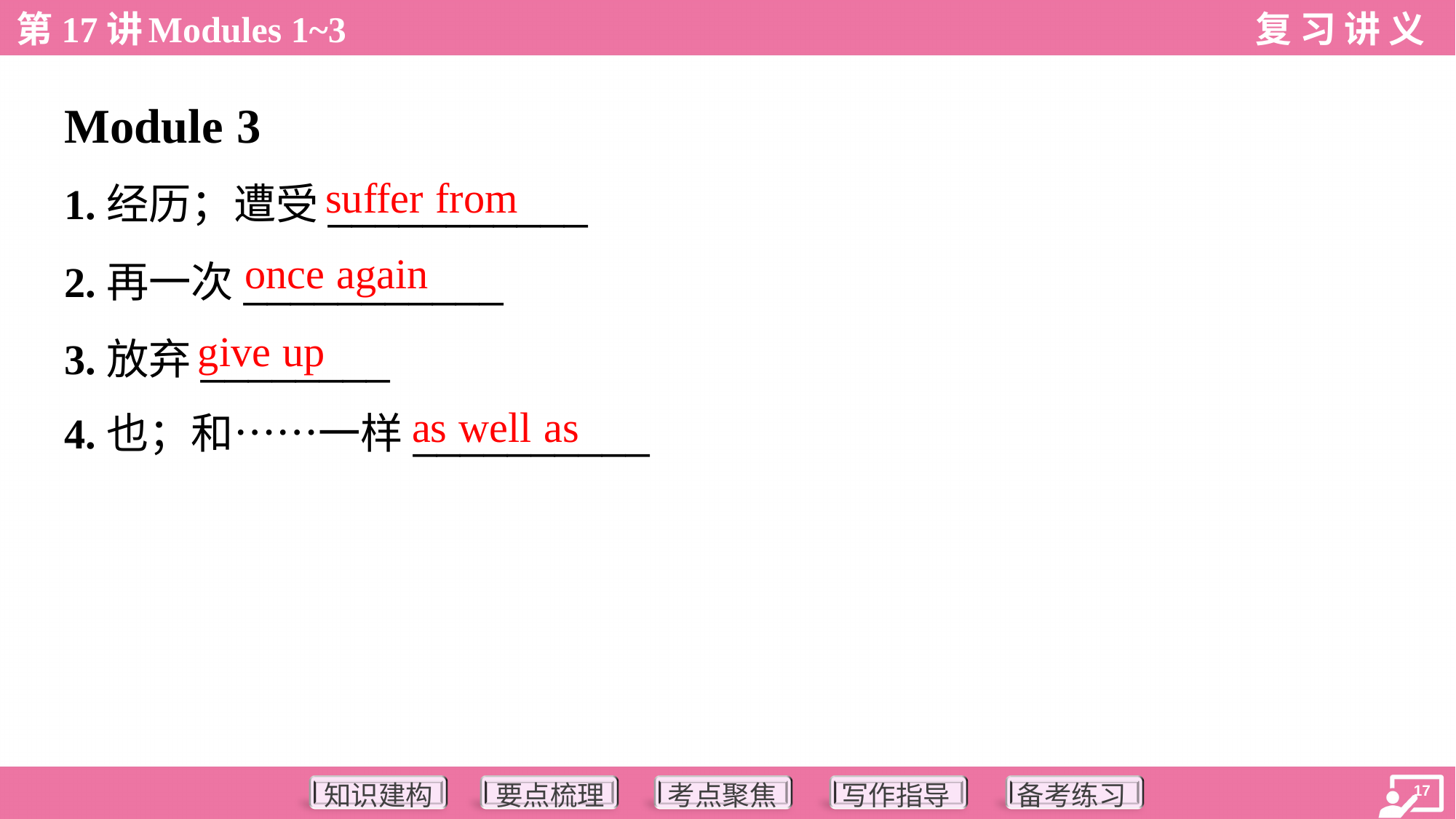

Module 3
suffer from
1.经历；遭受___________
2.再一次___________
3.放弃________
4.也；和……一样__________
once again
give up
as well as